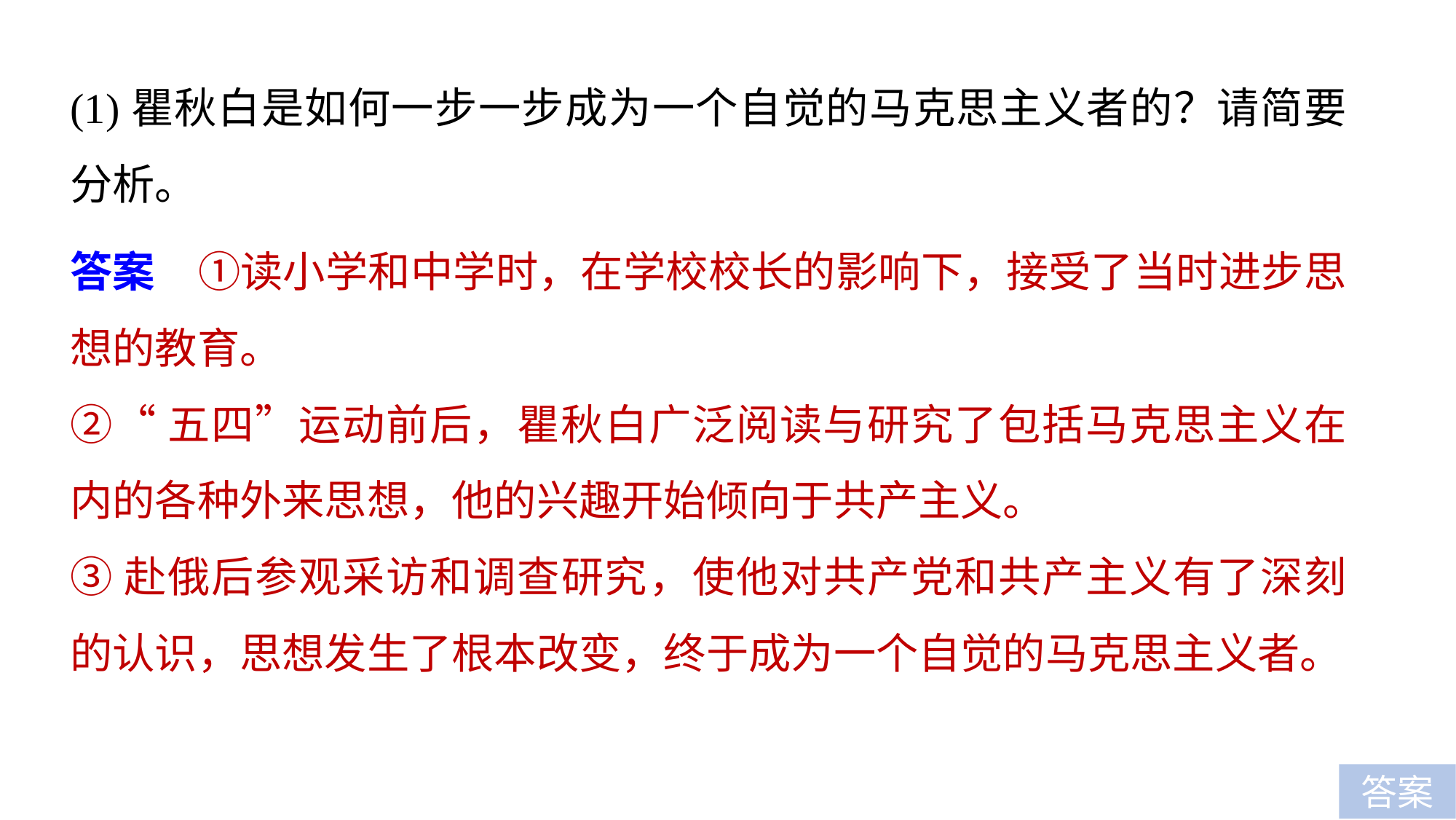

(1)瞿秋白是如何一步一步成为一个自觉的马克思主义者的？请简要分析。
答案　①读小学和中学时，在学校校长的影响下，接受了当时进步思想的教育。
②“五四”运动前后，瞿秋白广泛阅读与研究了包括马克思主义在内的各种外来思想，他的兴趣开始倾向于共产主义。
③赴俄后参观采访和调查研究，使他对共产党和共产主义有了深刻的认识，思想发生了根本改变，终于成为一个自觉的马克思主义者。
答案